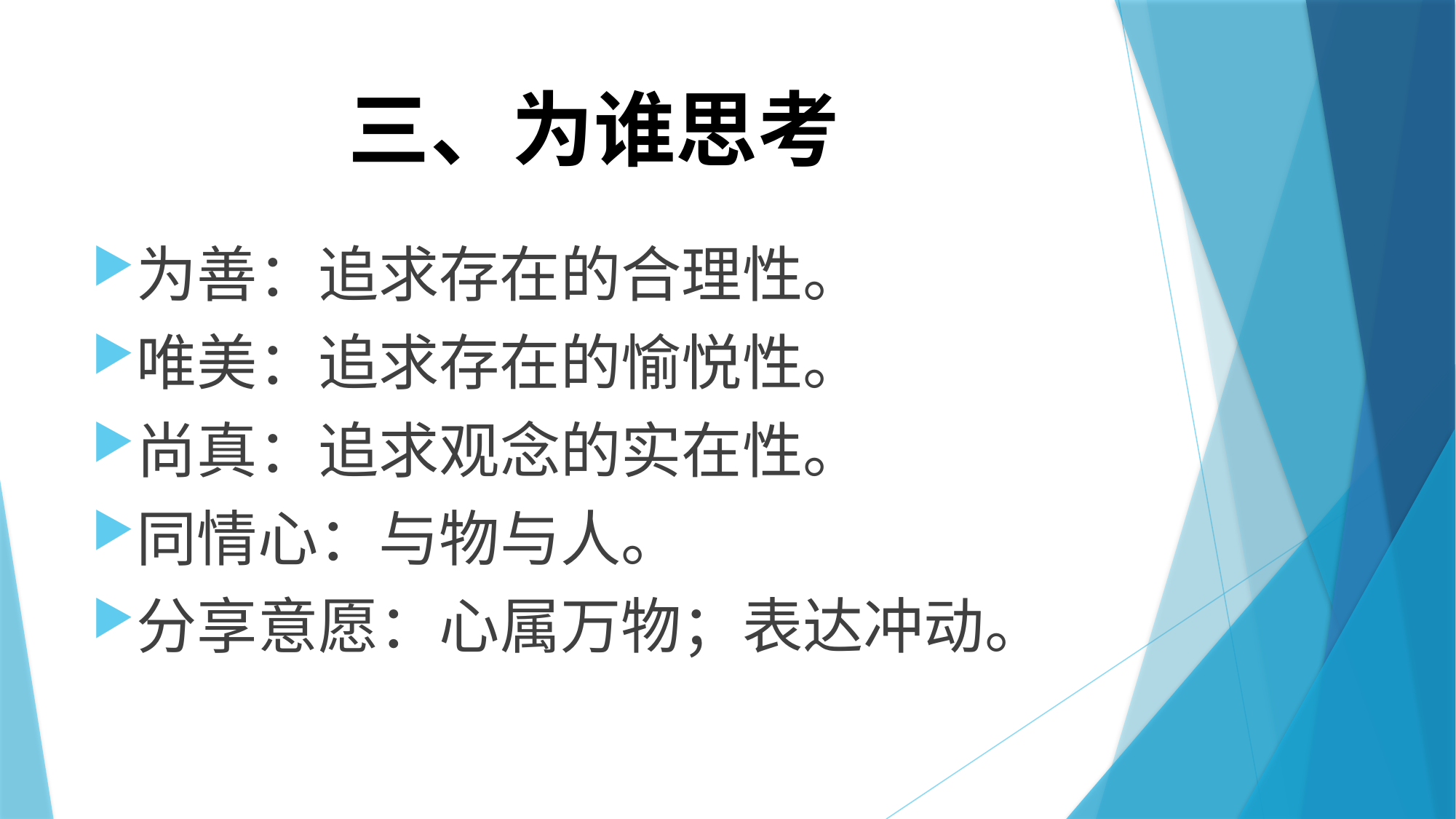

# 三、为谁思考
为善：追求存在的合理性。
唯美：追求存在的愉悦性。
尚真：追求观念的实在性。
同情心：与物与人。
分享意愿：心属万物；表达冲动。